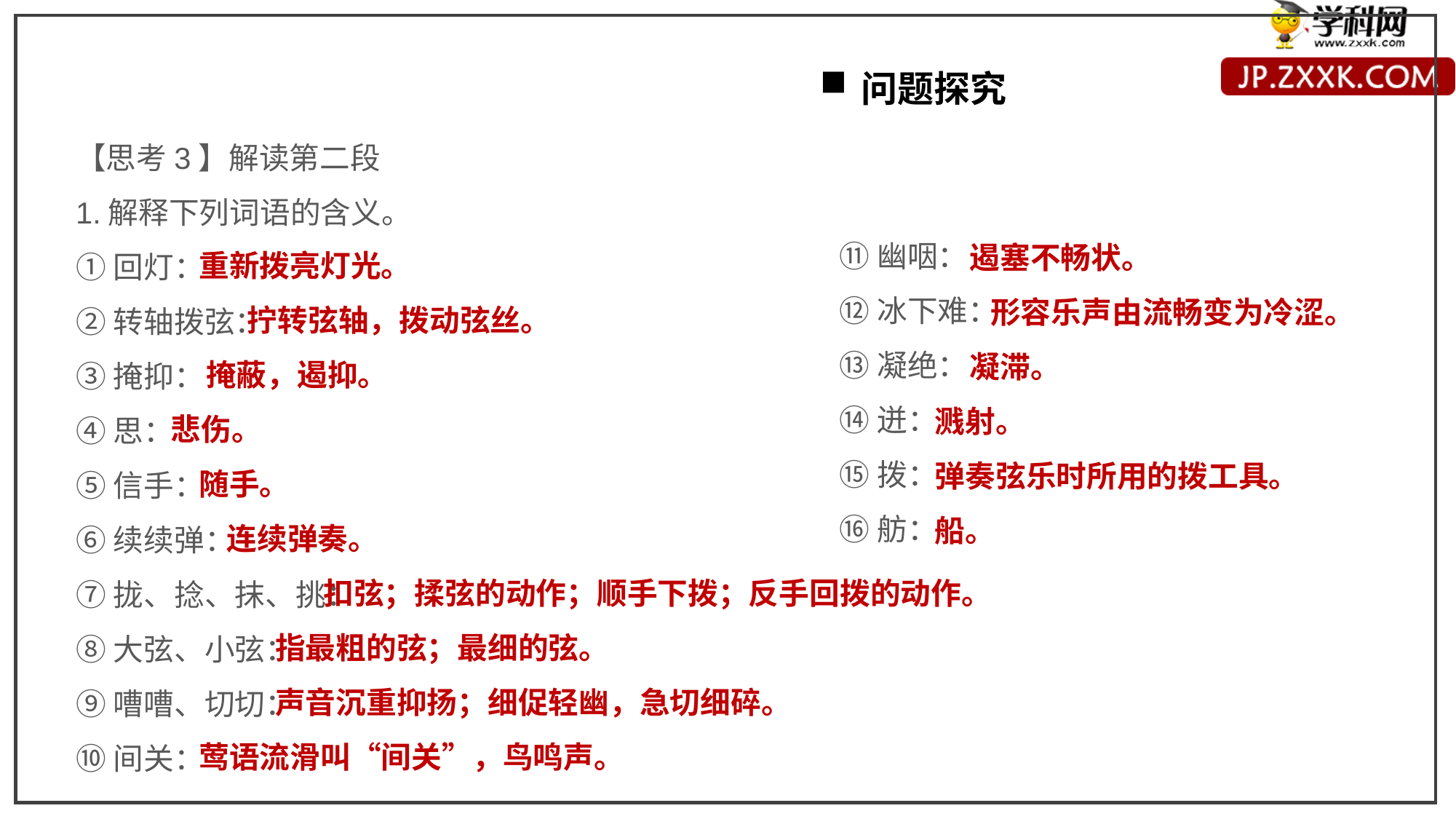

问题探究
【思考3】解读第二段
1.解释下列词语的含义。
①回灯：
②转轴拨弦：
③掩抑：
④思：
⑤信手：
⑥续续弹：
⑦拢、捻、抹、挑：
⑧大弦、小弦：
⑨嘈嘈、切切：
⑩间关：
⑪幽咽：
⑫冰下难：
⑬凝绝：
⑭迸：
⑮拨：
⑯舫：
    遏塞不畅状。
       形容乐声由流畅变为冷涩。
    凝滞。
溅射。
弹奏弦乐时所用的拨工具。
船。
   重新拨亮灯光。
          拧转弦轴，拨动弦丝。
    掩蔽，遏抑。
悲伤。
   随手。
       连续弹奏。
                     扣弦；揉弦的动作；顺手下拨；反手回拨的动作。
              指最粗的弦；最细的弦。
              声音沉重抑扬；细促轻幽，急切细碎。
   莺语流滑叫“间关”，鸟鸣声。